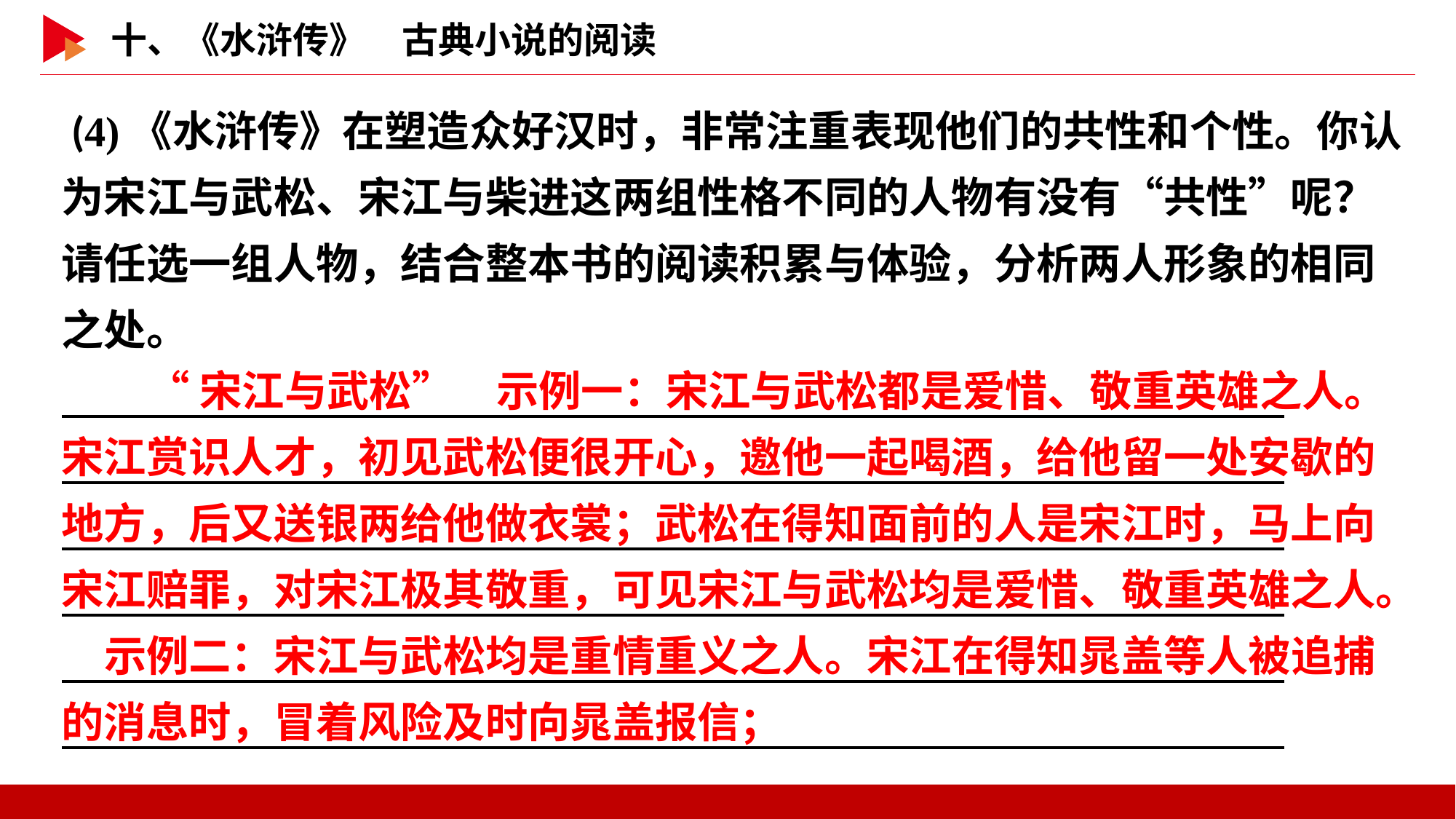

(4)《水浒传》在塑造众好汉时，非常注重表现他们的共性和个性。你认为宋江与武松、宋江与柴进这两组性格不同的人物有没有“共性”呢？请任选一组人物，结合整本书的阅读积累与体验，分析两人形象的相同之处。

“宋江与武松”　示例一：宋江与武松都是爱惜、敬重英雄之人。宋江赏识人才，初见武松便很开心，邀他一起喝酒，给他留一处安歇的地方，后又送银两给他做衣裳；武松在得知面前的人是宋江时，马上向宋江赔罪，对宋江极其敬重，可见宋江与武松均是爱惜、敬重英雄之人。　示例二：宋江与武松均是重情重义之人。宋江在得知晁盖等人被追捕的消息时，冒着风险及时向晁盖报信；